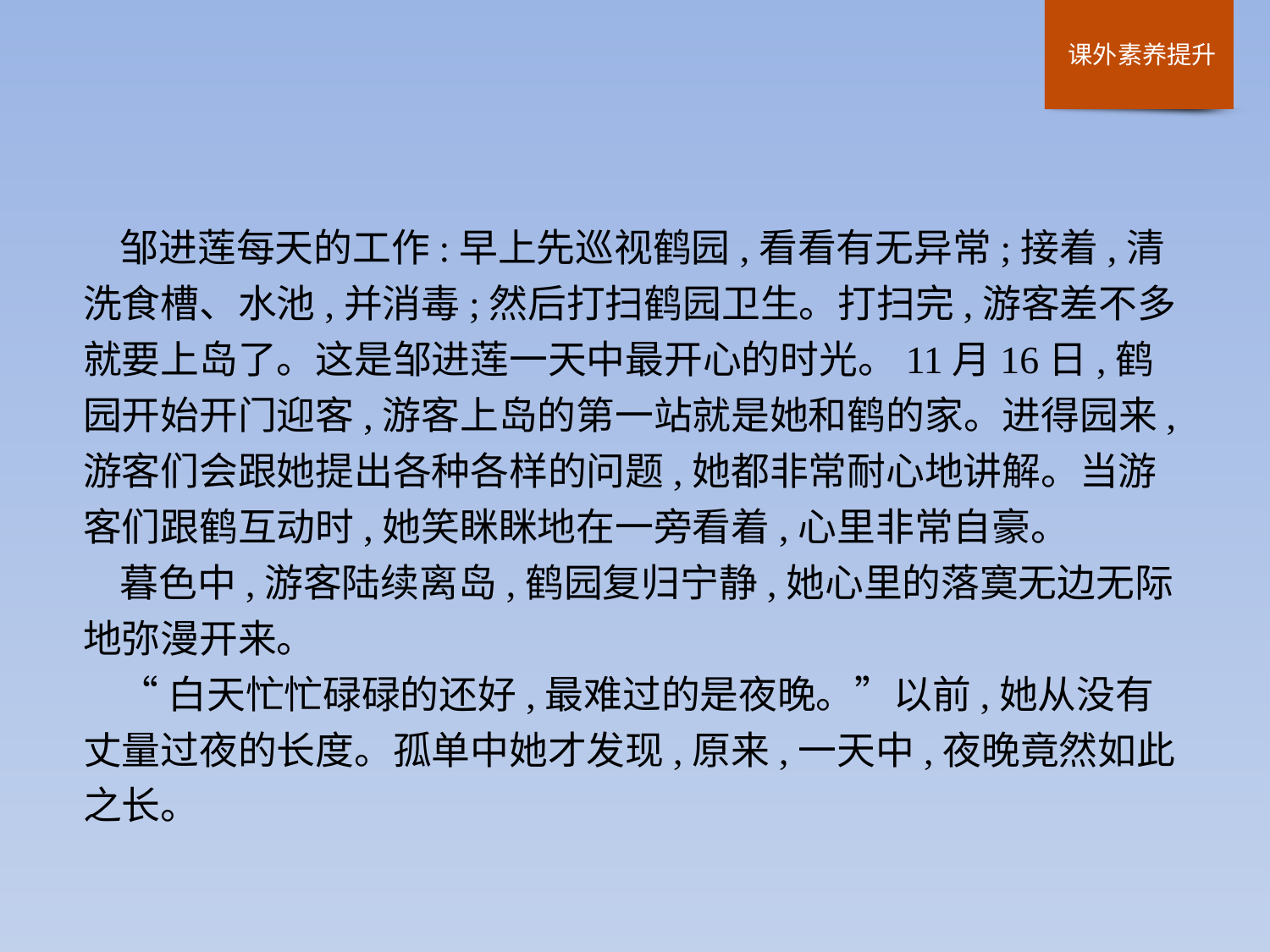

邹进莲每天的工作:早上先巡视鹤园,看看有无异常;接着,清洗食槽、水池,并消毒;然后打扫鹤园卫生。打扫完,游客差不多就要上岛了。这是邹进莲一天中最开心的时光。11月16日,鹤园开始开门迎客,游客上岛的第一站就是她和鹤的家。进得园来,游客们会跟她提出各种各样的问题,她都非常耐心地讲解。当游客们跟鹤互动时,她笑眯眯地在一旁看着,心里非常自豪。
暮色中,游客陆续离岛,鹤园复归宁静,她心里的落寞无边无际地弥漫开来。
“白天忙忙碌碌的还好,最难过的是夜晚。”以前,她从没有丈量过夜的长度。孤单中她才发现,原来,一天中,夜晚竟然如此之长。